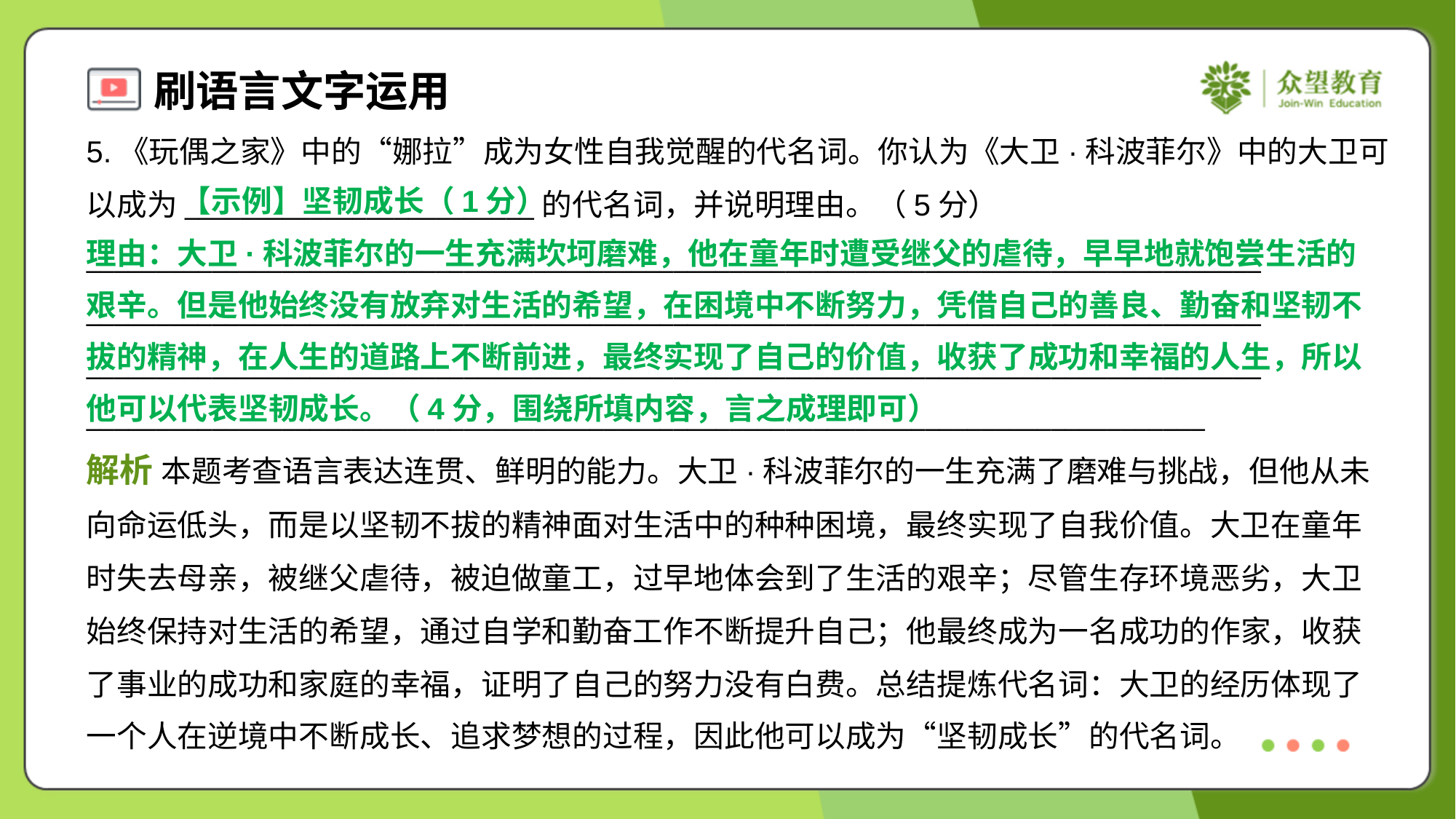

5.《玩偶之家》中的“娜拉”成为女性自我觉醒的代名词。你认为《大卫·科波菲尔》中的大卫可
以成为_________________________的代名词，并说明理由。（5分）
____________________________________________________________________________________
____________________________________________________________________________________
____________________________________________________________________________________
________________________________________________________________________________
【示例】坚韧成长（1分）
理由：大卫·科波菲尔的一生充满坎坷磨难，他在童年时遭受继父的虐待，早早地就饱尝生活的
艰辛。但是他始终没有放弃对生活的希望，在困境中不断努力，凭借自己的善良、勤奋和坚韧不
拔的精神，在人生的道路上不断前进，最终实现了自己的价值，收获了成功和幸福的人生，所以
他可以代表坚韧成长。（4分，围绕所填内容，言之成理即可）
解析 本题考查语言表达连贯、鲜明的能力。大卫·科波菲尔的一生充满了磨难与挑战，但他从未
向命运低头，而是以坚韧不拔的精神面对生活中的种种困境，最终实现了自我价值。大卫在童年
时失去母亲，被继父虐待，被迫做童工，过早地体会到了生活的艰辛；尽管生存环境恶劣，大卫
始终保持对生活的希望，通过自学和勤奋工作不断提升自己；他最终成为一名成功的作家，收获
了事业的成功和家庭的幸福，证明了自己的努力没有白费。总结提炼代名词：大卫的经历体现了
一个人在逆境中不断成长、追求梦想的过程，因此他可以成为“坚韧成长”的代名词。